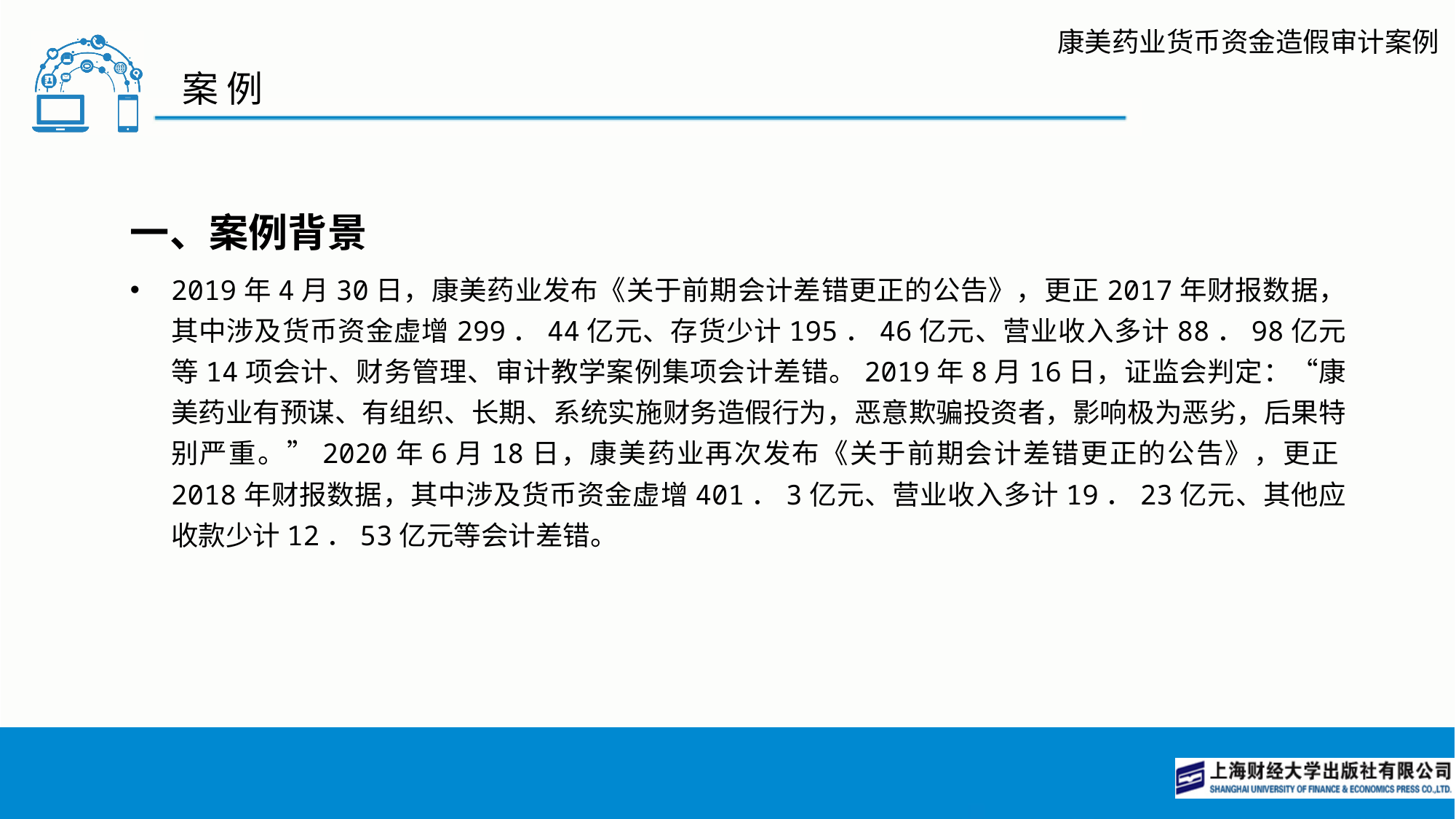

康美药业货币资金造假审计案例
# 案 例
一、案例背景
2019年4月30日，康美药业发布《关于前期会计差错更正的公告》，更正2017年财报数据，其中涉及货币资金虚增299．44亿元、存货少计195．46亿元、营业收入多计88．98亿元等14项会计、财务管理、审计教学案例集项会计差错。2019年8月16日，证监会判定：“康美药业有预谋、有组织、长期、系统实施财务造假行为，恶意欺骗投资者，影响极为恶劣，后果特别严重。”2020年6月18日，康美药业再次发布《关于前期会计差错更正的公告》，更正2018年财报数据，其中涉及货币资金虚增401．3亿元、营业收入多计19．23亿元、其他应收款少计12．53亿元等会计差错。